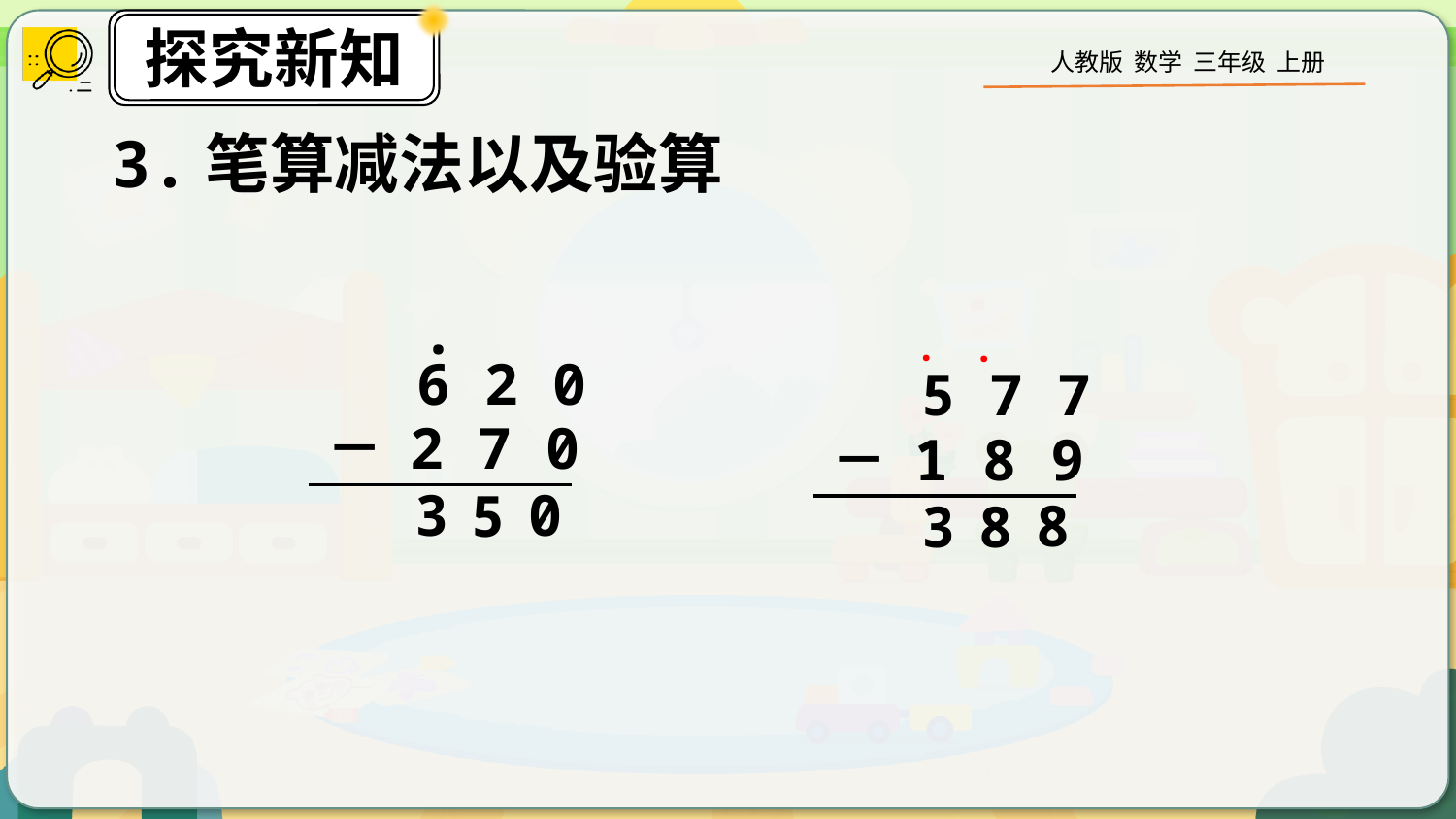

3.笔算减法以及验算
.
·
·
6 2 0
 － 2 7 0
5 7 7
 － 1 8 9
3
0
5
8
3
8